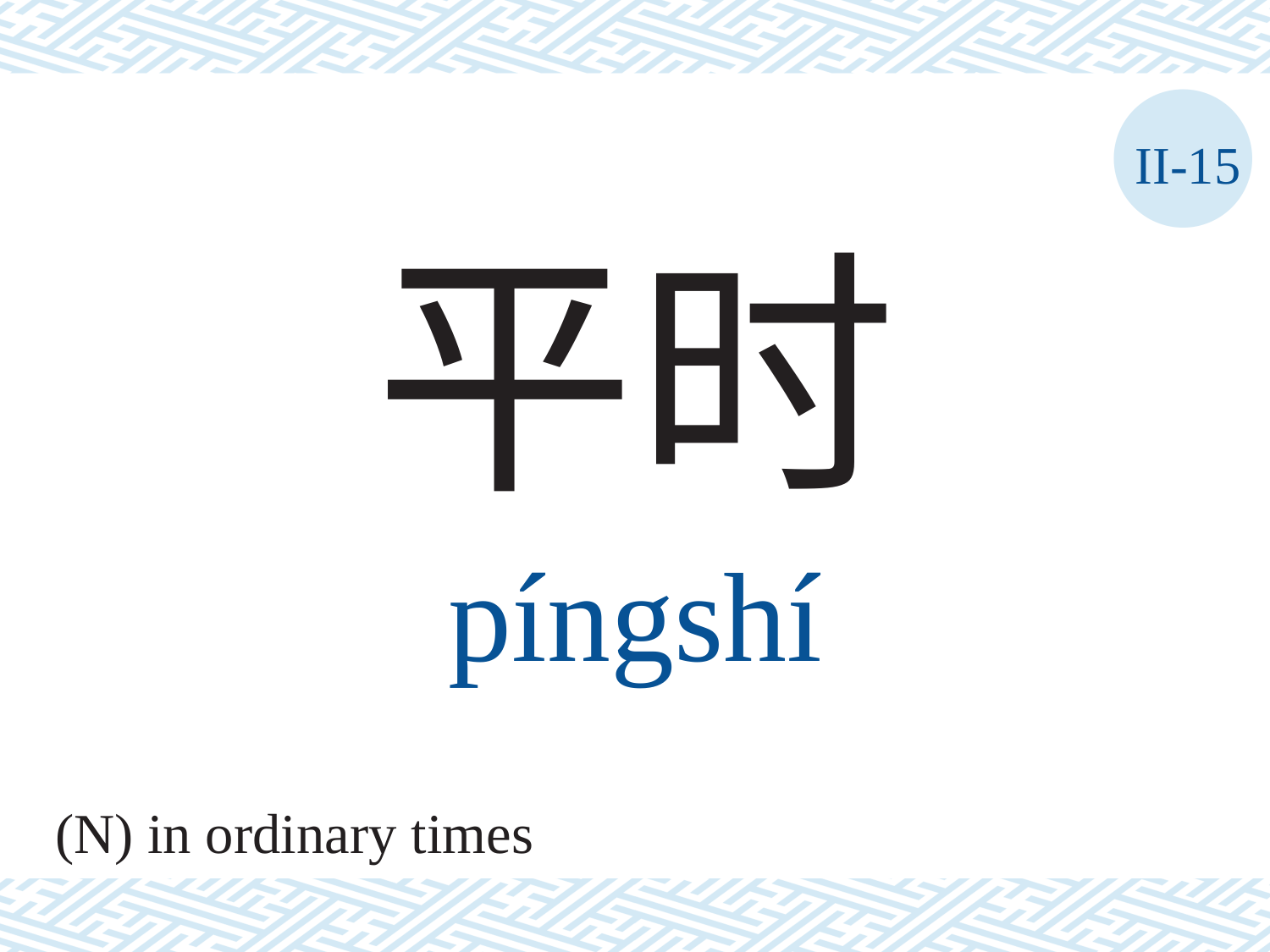

II-15
平时
píngshí
(N) in ordinary times